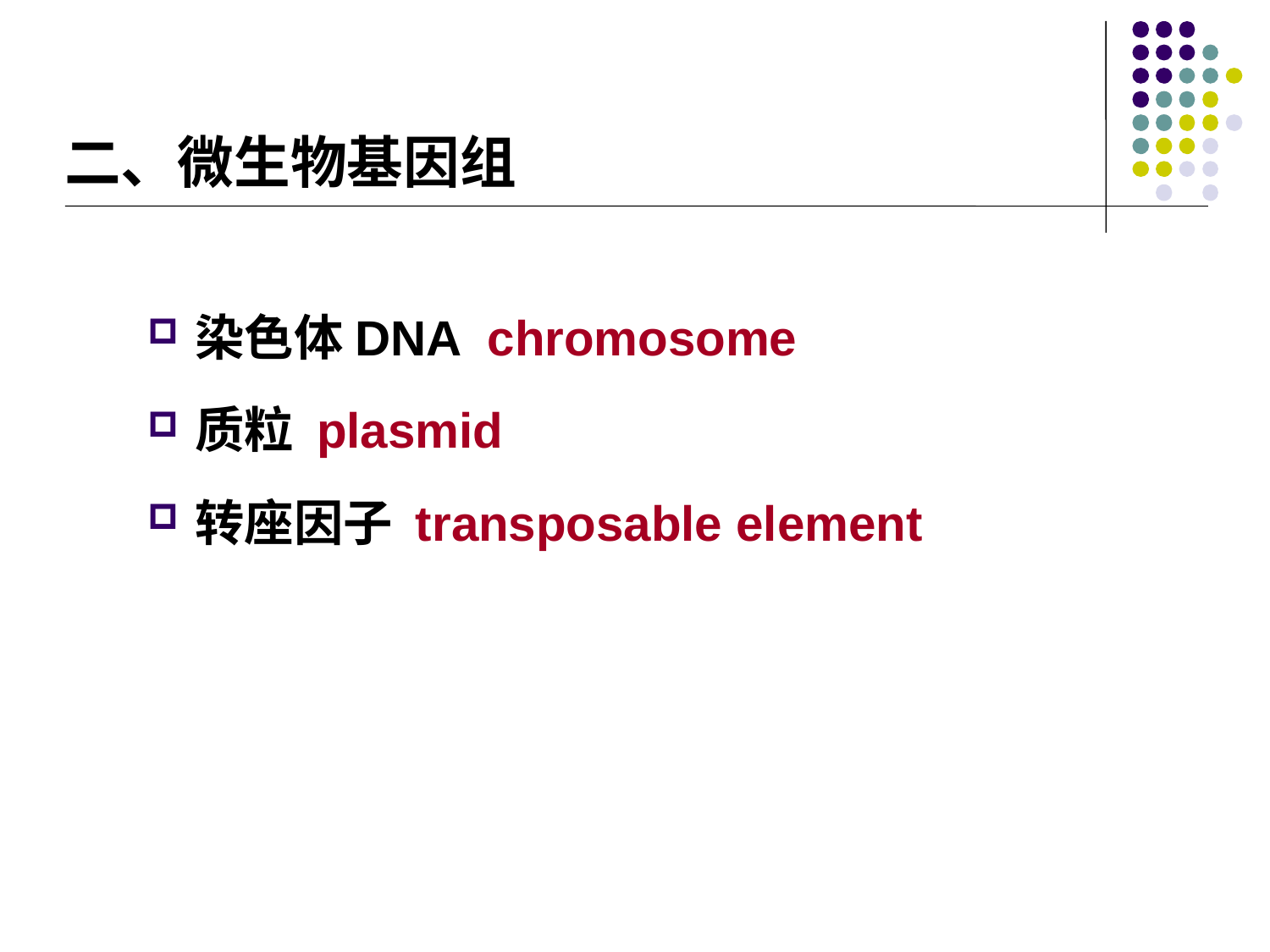

# 二、微生物基因组
染色体DNA  chromosome
质粒 plasmid
转座因子 transposable element